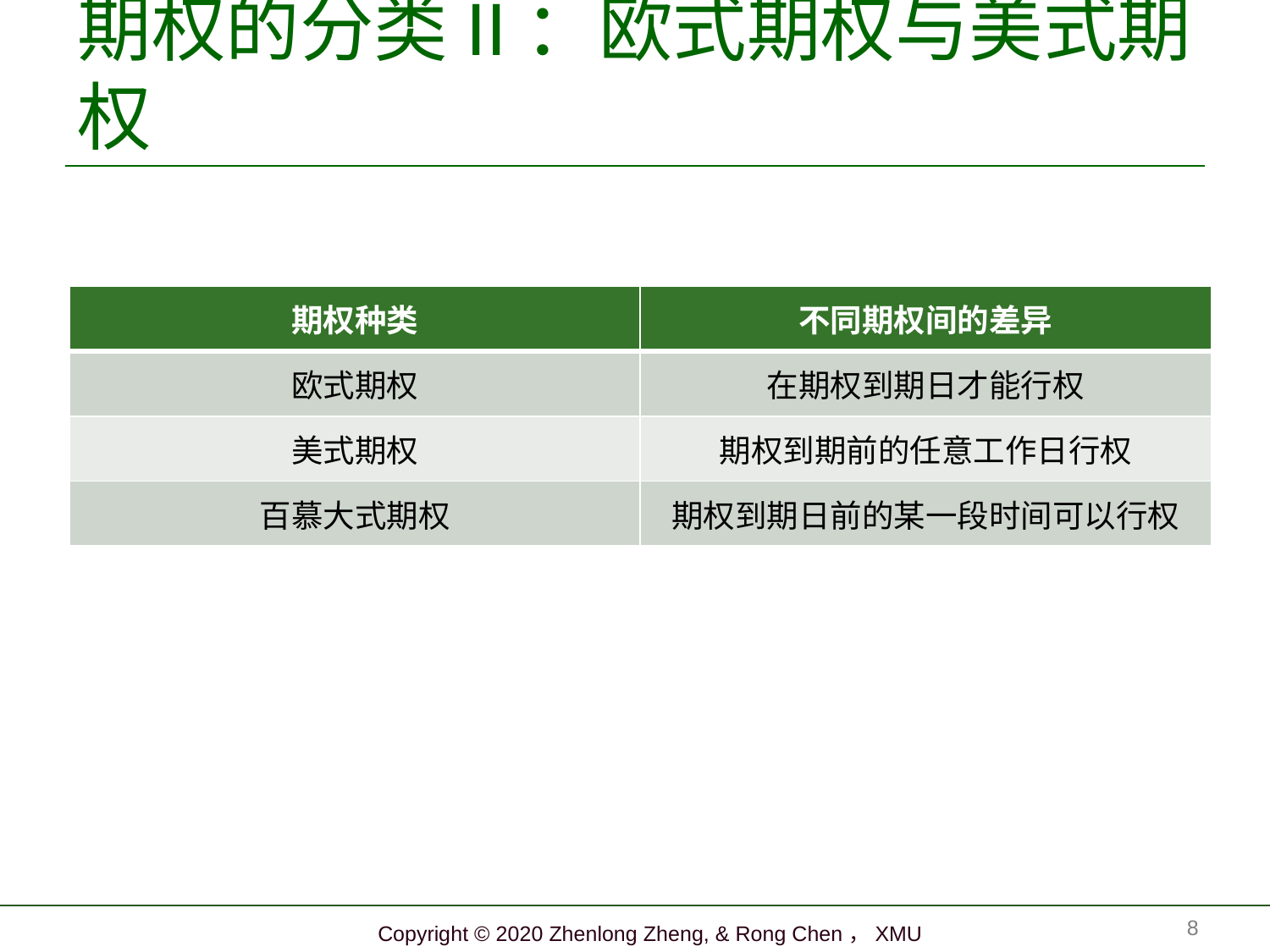

# 期权的分类II：欧式期权与美式期权
| 期权种类 | 不同期权间的差异 |
| --- | --- |
| 欧式期权 | 在期权到期日才能行权 |
| 美式期权 | 期权到期前的任意工作日行权 |
| 百慕大式期权 | 期权到期日前的某一段时间可以行权 |
8